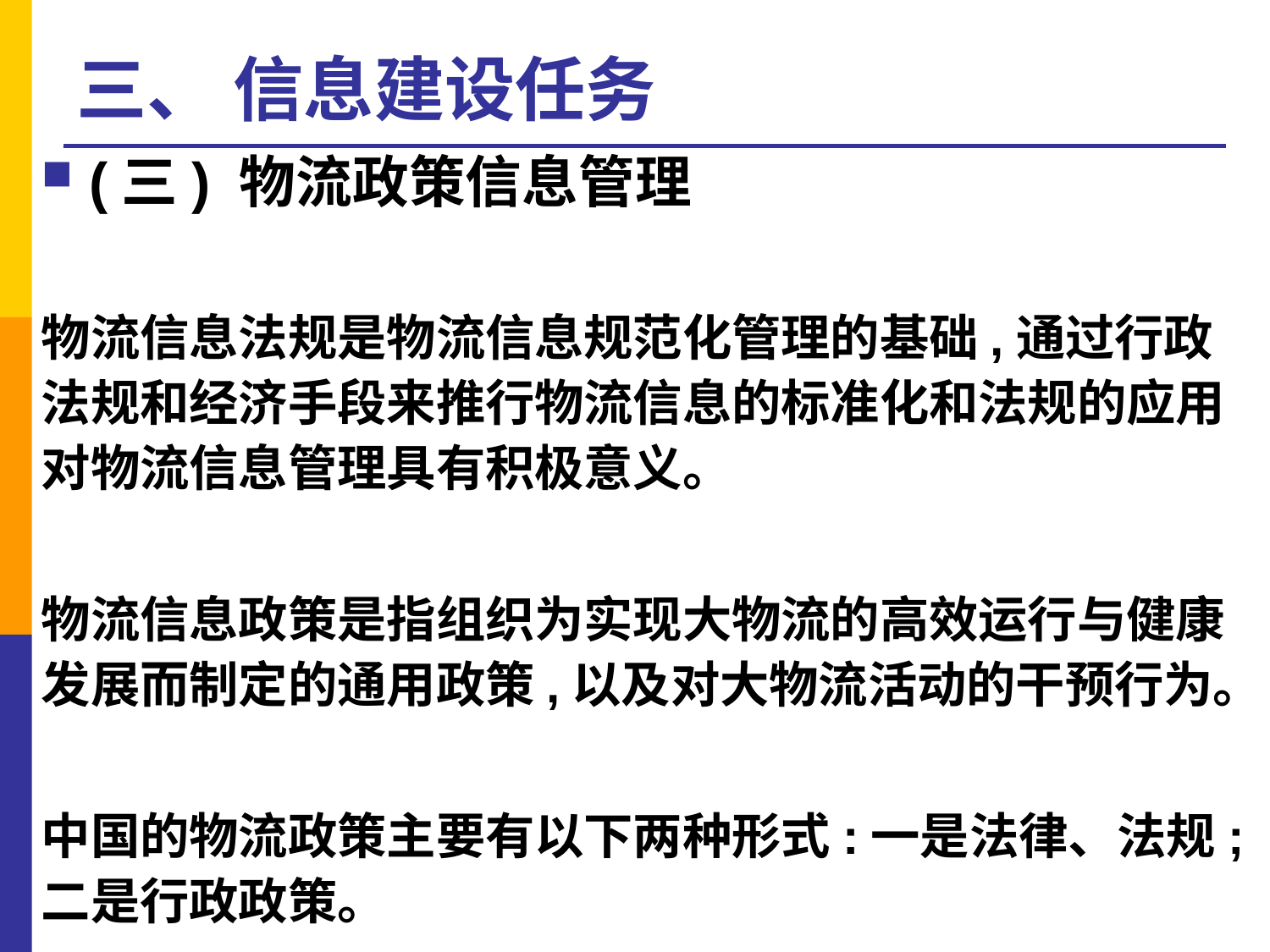

# 三、 信息建设任务
(三) 物流政策信息管理

物流信息法规是物流信息规范化管理的基础,通过行政法规和经济手段来推行物流信息的标准化和法规的应用对物流信息管理具有积极意义。

物流信息政策是指组织为实现大物流的高效运行与健康发展而制定的通用政策,以及对大物流活动的干预行为。

中国的物流政策主要有以下两种形式:一是法律、法规;二是行政政策。